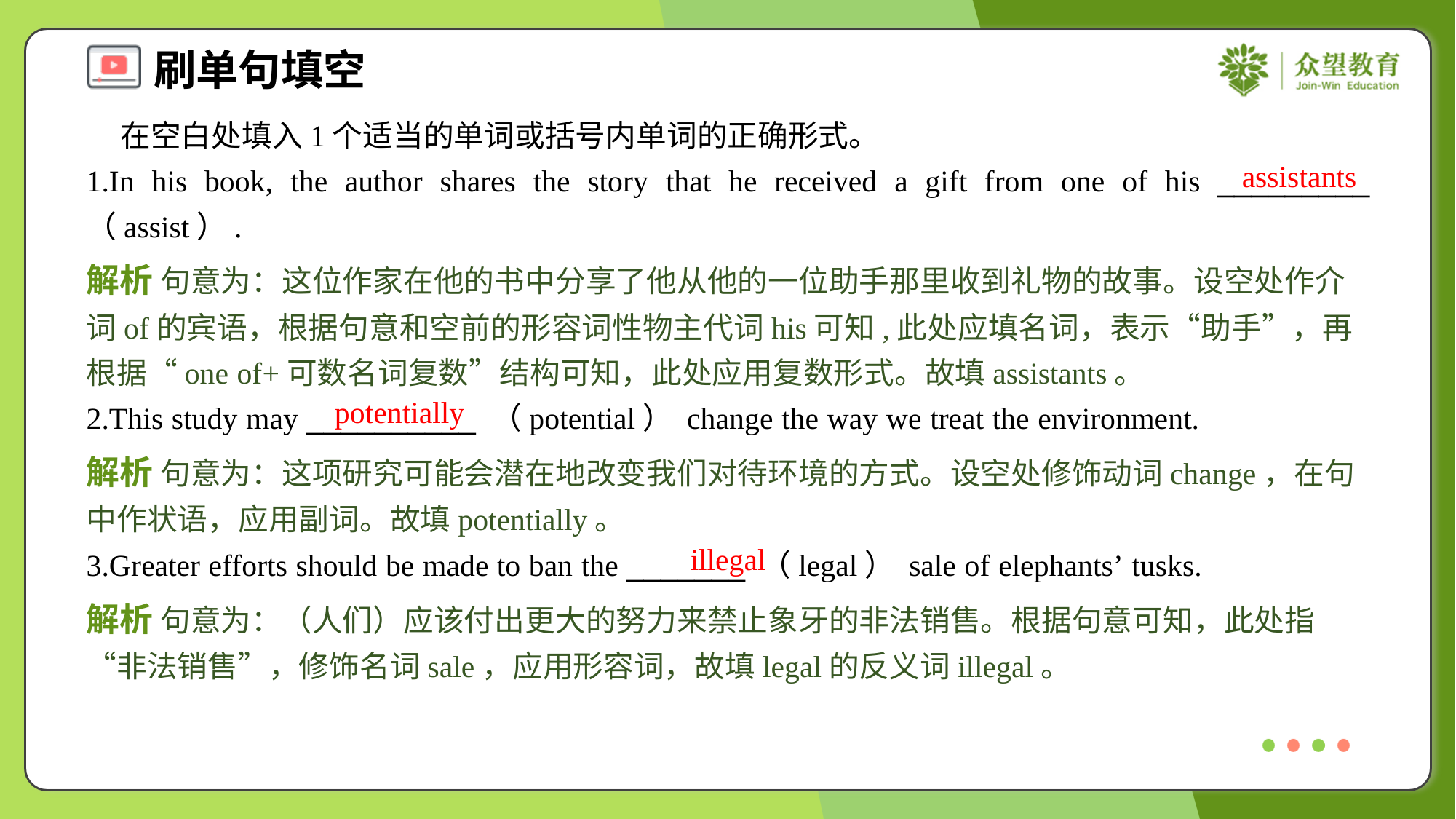

在空白处填入1个适当的单词或括号内单词的正确形式。
1.In his book, the author shares the story that he received a gift from one of his _________ （assist）.
assistants
解析 句意为：这位作家在他的书中分享了他从他的一位助手那里收到礼物的故事。设空处作介词of的宾语，根据句意和空前的形容词性物主代词his可知,此处应填名词，表示“助手”，再根据“one of+可数名词复数”结构可知，此处应用复数形式。故填assistants。
potentially
2.This study may __________ （potential） change the way we treat the environment.
解析 句意为：这项研究可能会潜在地改变我们对待环境的方式。设空处修饰动词change，在句中作状语，应用副词。故填potentially。
illegal
3.Greater efforts should be made to ban the _______ （legal） sale of elephants’ tusks.
解析 句意为：（人们）应该付出更大的努力来禁止象牙的非法销售。根据句意可知，此处指“非法销售”，修饰名词sale，应用形容词，故填legal的反义词illegal。